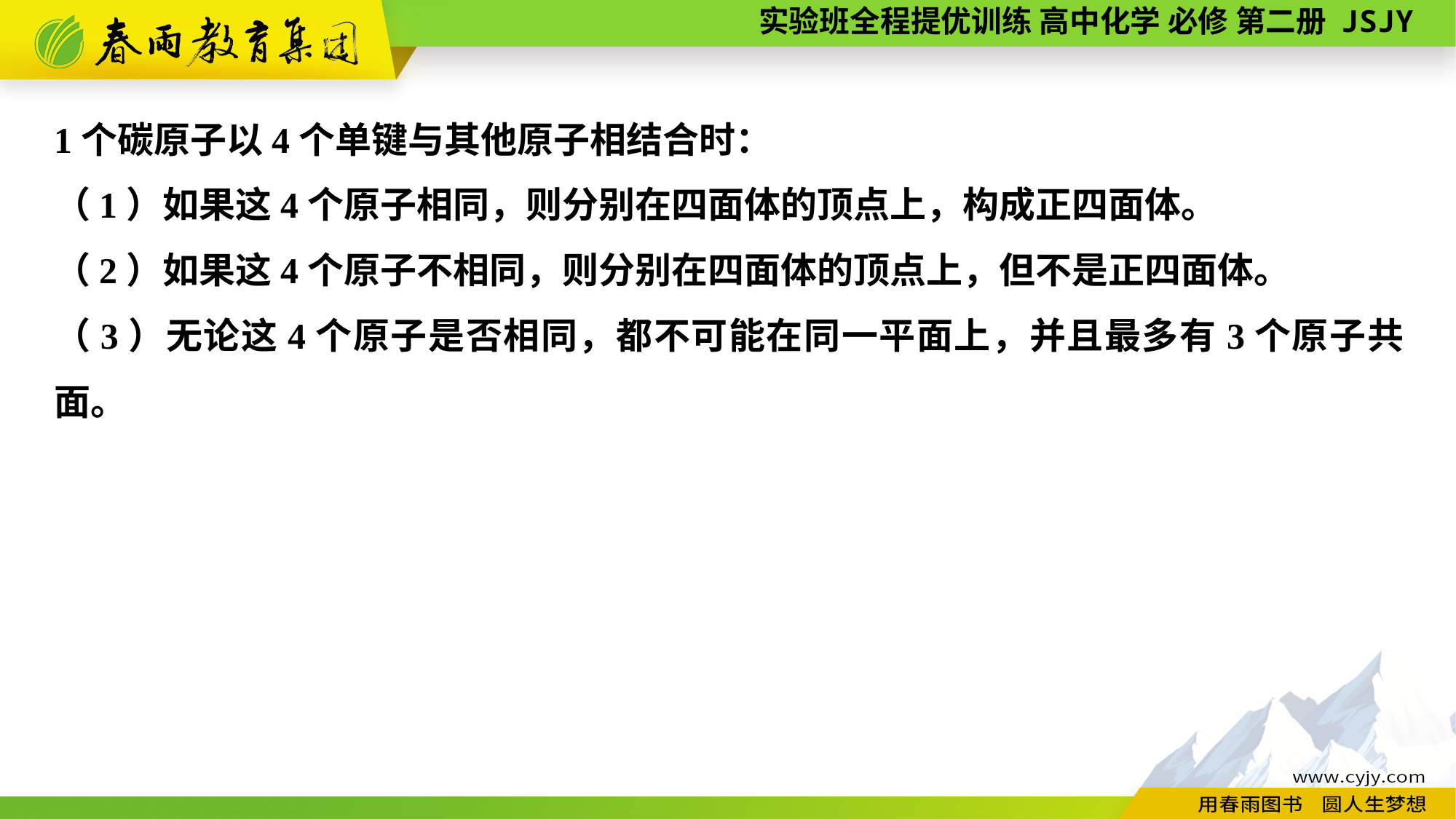

1个碳原子以4个单键与其他原子相结合时：
（1）如果这4个原子相同，则分别在四面体的顶点上，构成正四面体。
（2）如果这4个原子不相同，则分别在四面体的顶点上，但不是正四面体。
（3）无论这4个原子是否相同，都不可能在同一平面上，并且最多有3个原子共面。